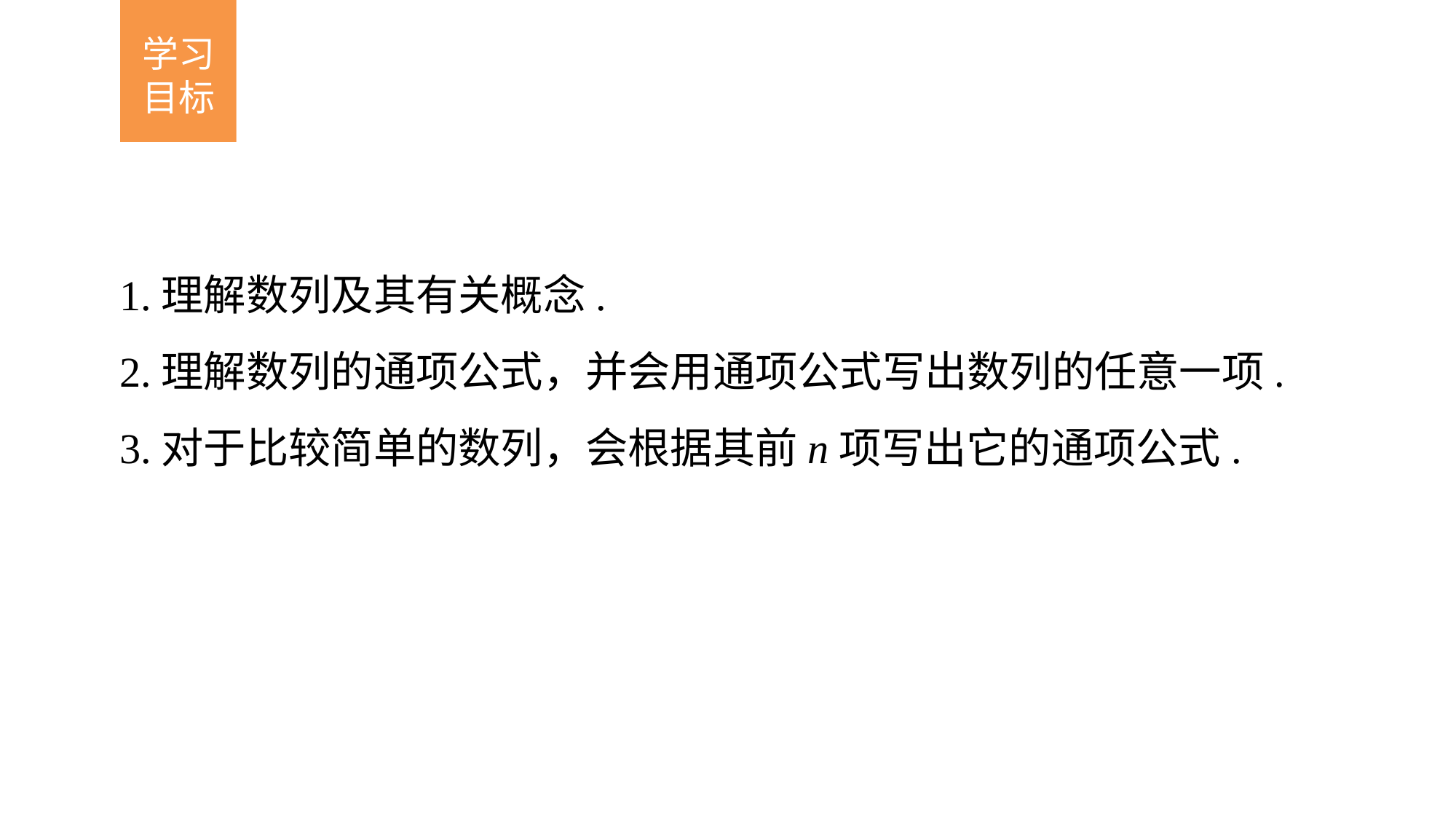

学习目标
1.理解数列及其有关概念.
2.理解数列的通项公式，并会用通项公式写出数列的任意一项.
3.对于比较简单的数列，会根据其前n项写出它的通项公式.